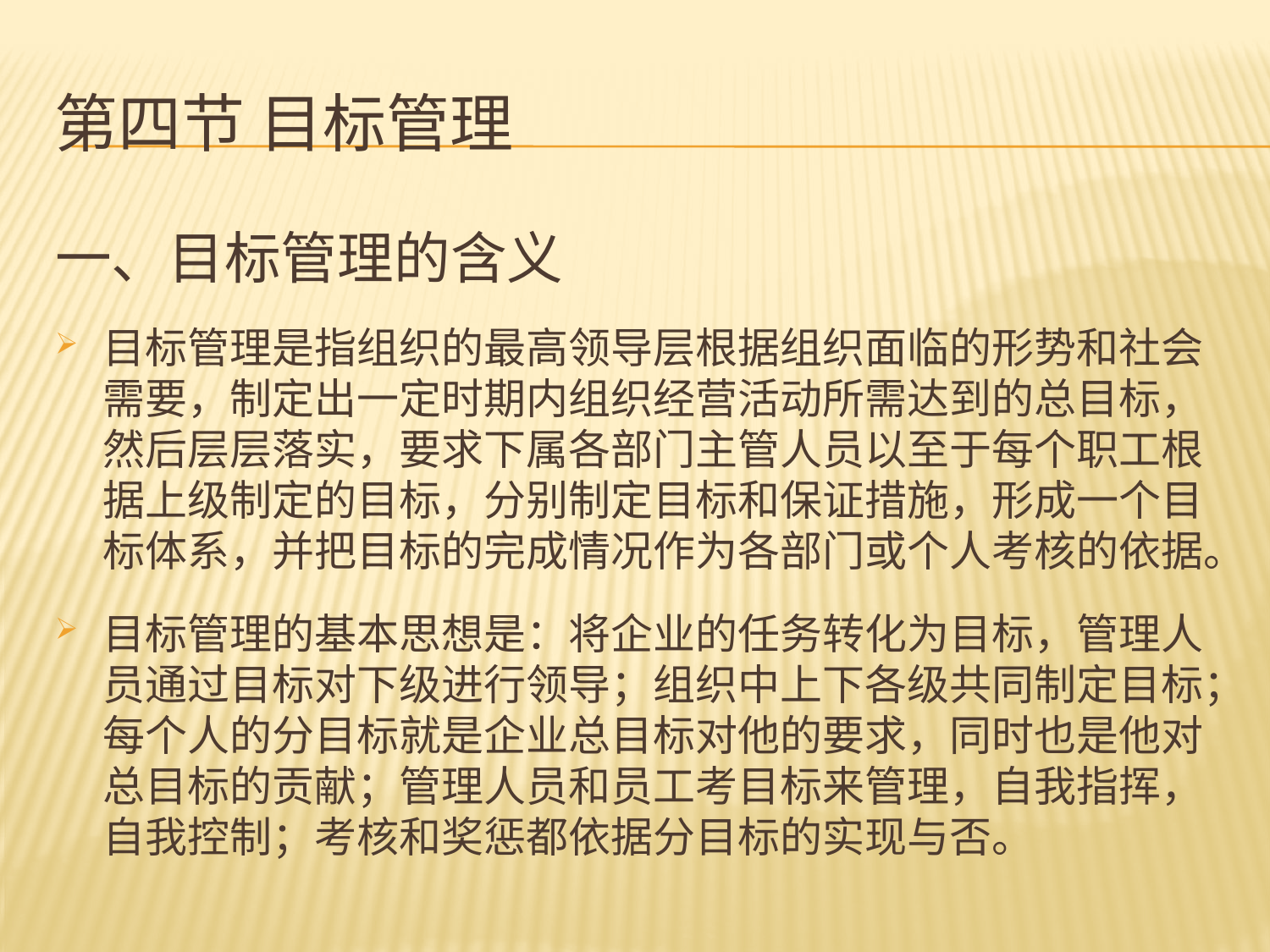

# 第四节 目标管理
一、目标管理的含义
目标管理是指组织的最高领导层根据组织面临的形势和社会需要，制定出一定时期内组织经营活动所需达到的总目标，然后层层落实，要求下属各部门主管人员以至于每个职工根据上级制定的目标，分别制定目标和保证措施，形成一个目标体系，并把目标的完成情况作为各部门或个人考核的依据。
目标管理的基本思想是：将企业的任务转化为目标，管理人员通过目标对下级进行领导；组织中上下各级共同制定目标；每个人的分目标就是企业总目标对他的要求，同时也是他对总目标的贡献；管理人员和员工考目标来管理，自我指挥，自我控制；考核和奖惩都依据分目标的实现与否。